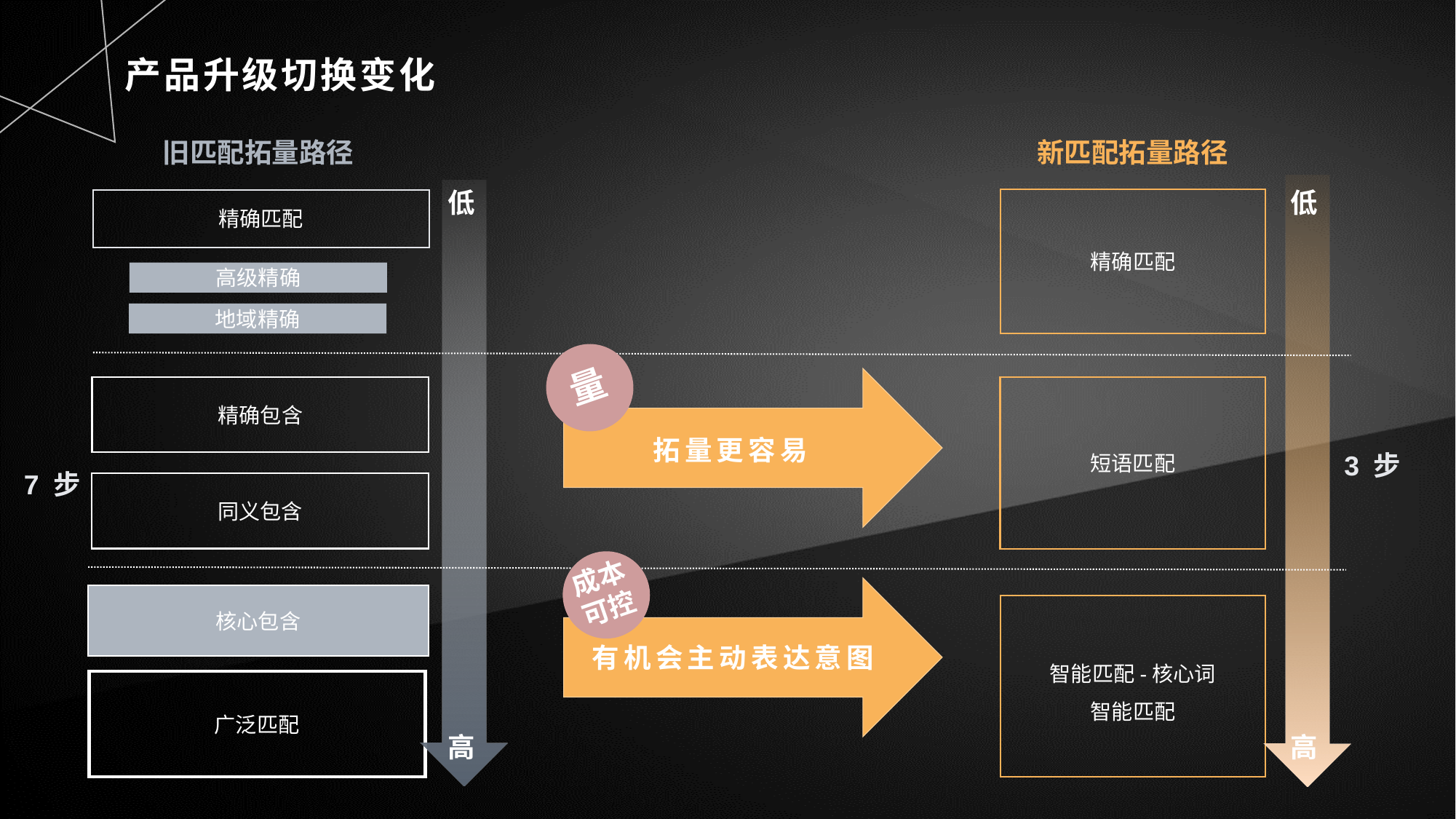

产品升级切换变化
新匹配拓量路径
旧匹配拓量路径

低
低

精确匹配

精确匹配
高级精确
地域精确

量

精确包含

短语匹配

拓量更容易
3 步
7 步
同义包含

成本
可控
有机会主动表达意图
核心包含
智能匹配-核心词
智能匹配
广泛匹配
高
高